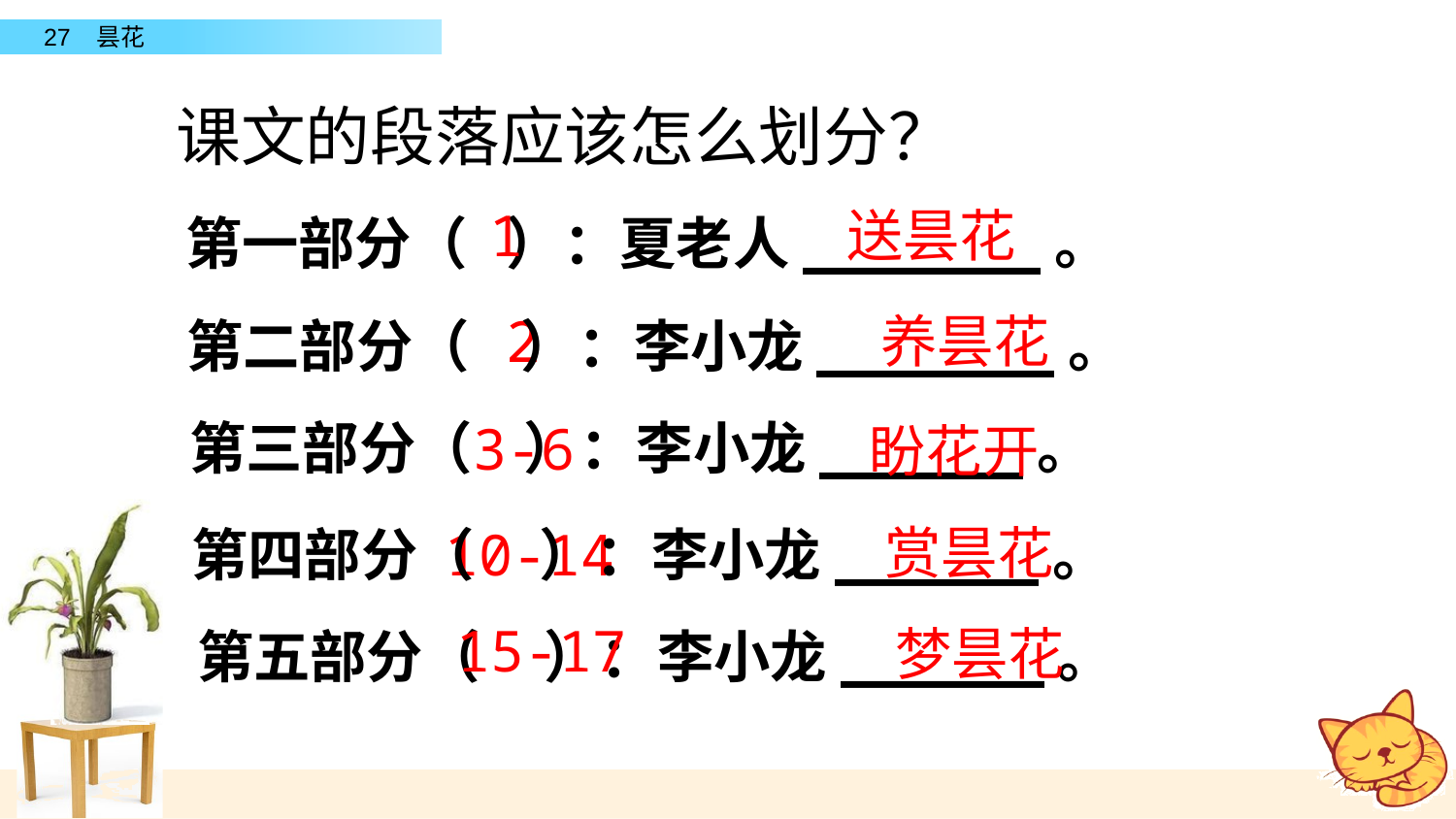

课文的段落应该怎么划分？
1
送昙花
第一部分（   ）：夏老人_______。
2
养昙花
第二部分（    ）：李小龙_______。
第三部分（    ）：李小龙______。
3-6
盼花开

赏昙花
第四部分（     ）：李小龙______。
10-14
15-17
梦昙花
第五部分（     ）：李小龙______。